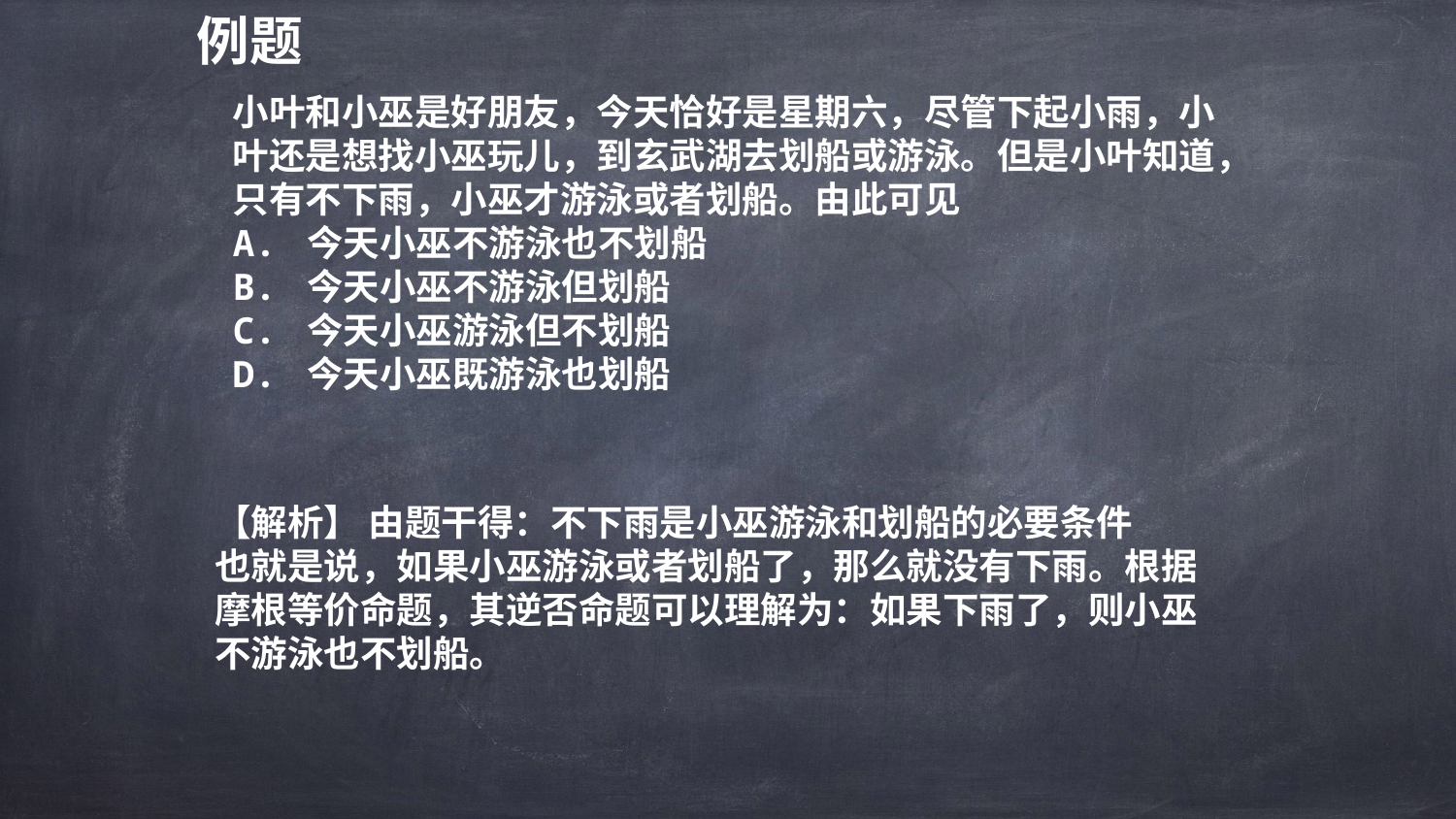

例题
小叶和小巫是好朋友，今天恰好是星期六，尽管下起小雨，小叶还是想找小巫玩儿，到玄武湖去划船或游泳。但是小叶知道，只有不下雨，小巫才游泳或者划船。由此可见
A. 今天小巫不游泳也不划船
B. 今天小巫不游泳但划船
C. 今天小巫游泳但不划船
D. 今天小巫既游泳也划船
【解析】 由题干得：不下雨是小巫游泳和划船的必要条件
也就是说，如果小巫游泳或者划船了，那么就没有下雨。根据摩根等价命题，其逆否命题可以理解为：如果下雨了，则小巫不游泳也不划船。